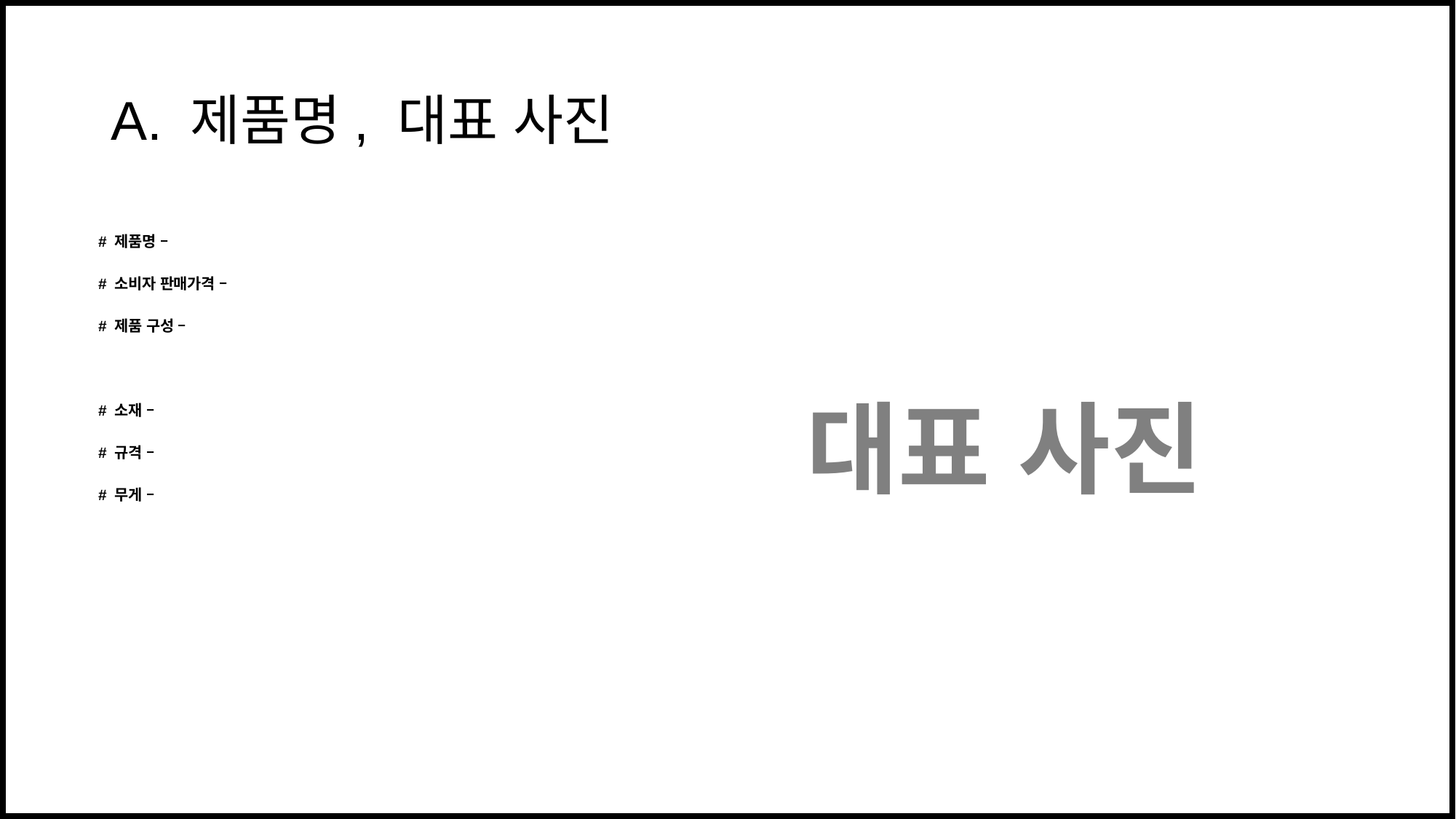

# A. 제품명, 대표 사진
# 제품명 –
# 소비자 판매가격 –
# 제품 구성 –

# 소재 –
# 규격 –
# 무게 –

대표 사진